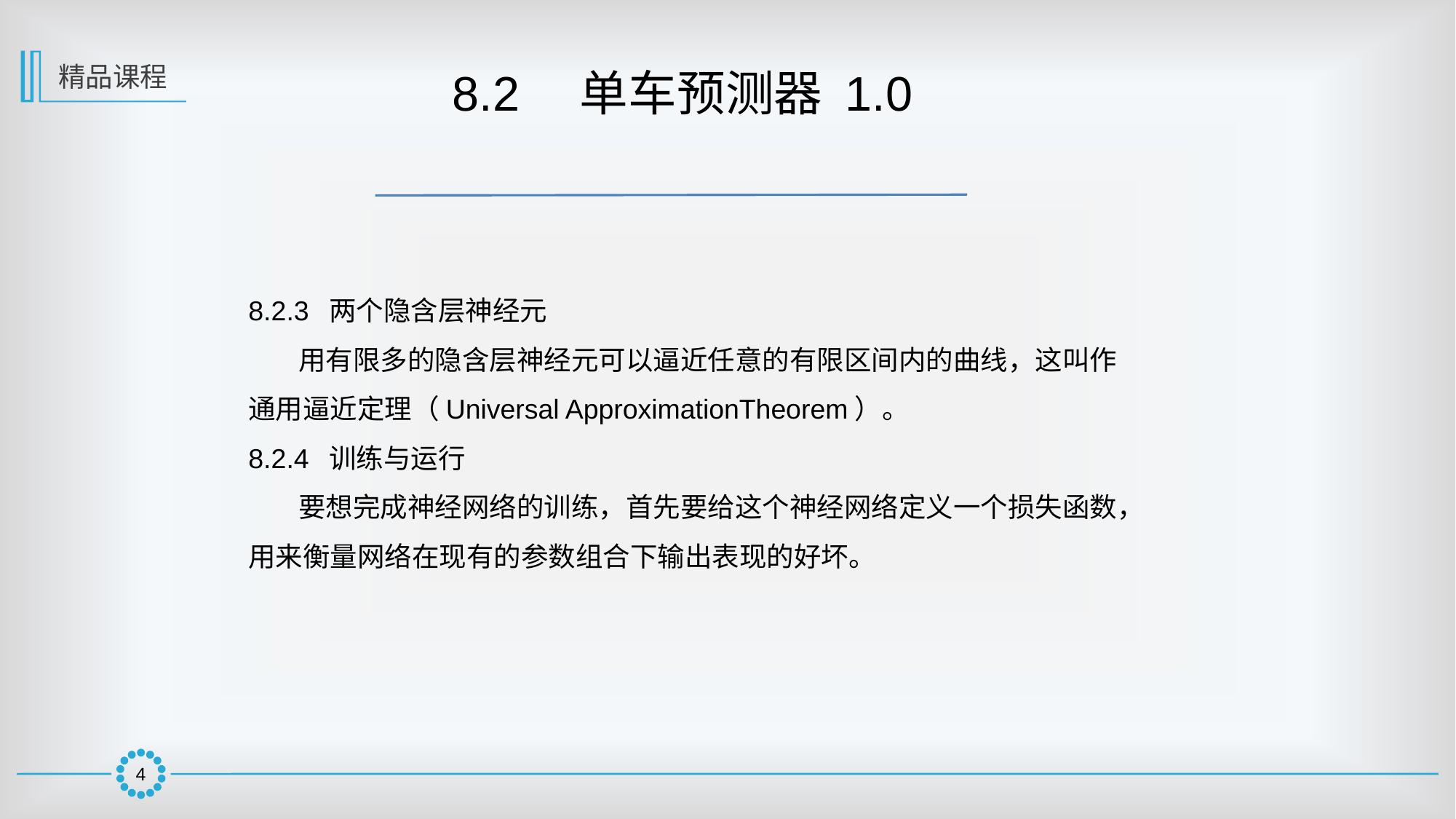

精品课程
 8.2　单车预测器 1.0

8.2.3 两个隐含层神经元
       用有限多的隐含层神经元可以逼近任意的有限区间内的曲线，这叫作通用逼近定理（Universal ApproximationTheorem）。
8.2.4 训练与运行
       要想完成神经网络的训练，首先要给这个神经网络定义一个损失函数，用来衡量网络在现有的参数组合下输出表现的好坏。

4